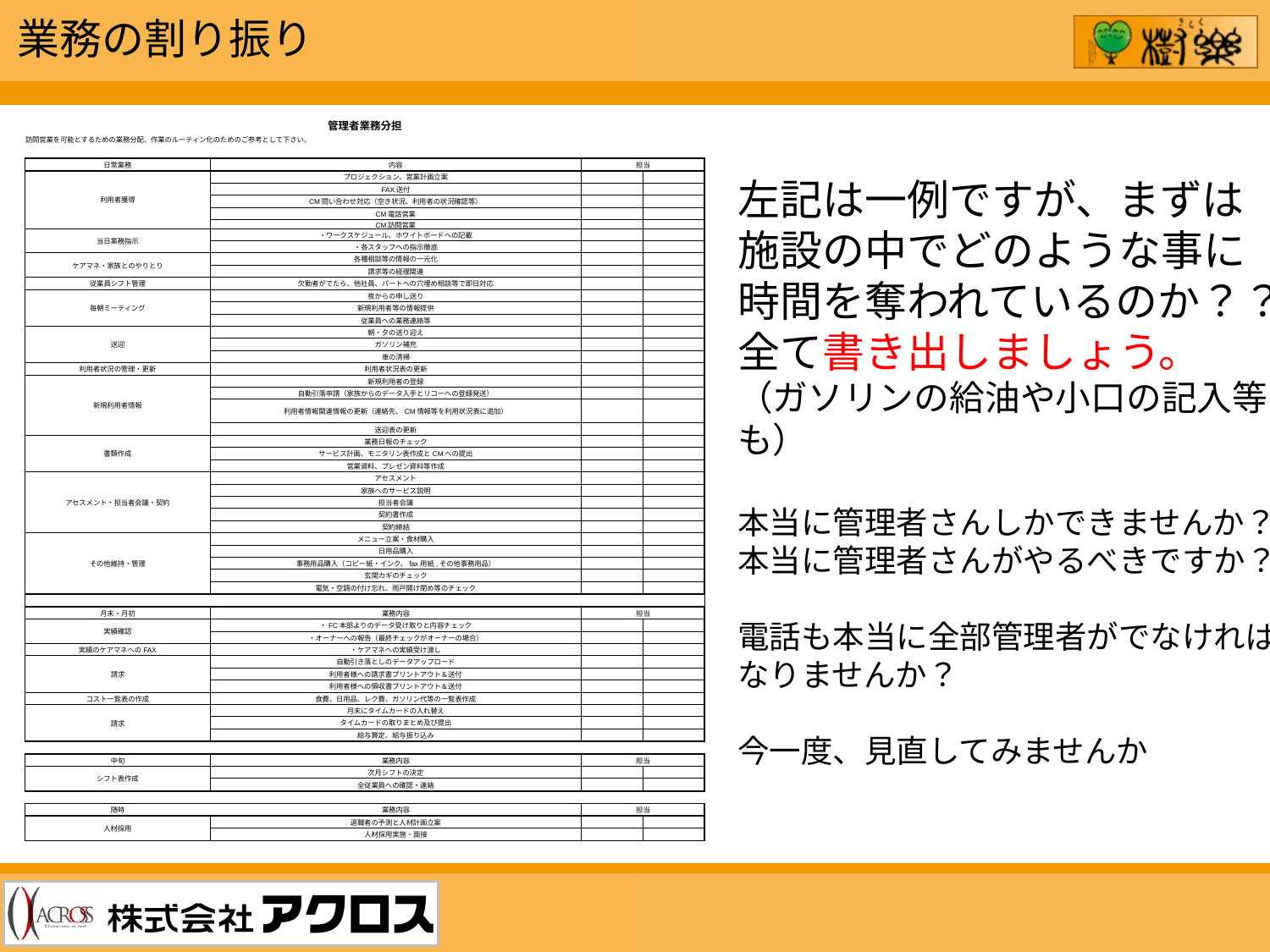

業務の割り振り
| 管理者業務分担 |  |  |  |  |  |  |  |  |  |  |
| --- | --- | --- | --- | --- | --- | --- | --- | --- | --- | --- |
| 訪問営業を可能とするための業務分配、作業のルーティン化のためのご参考として下さい。 |  |  |  |  |  |  |  |  |  |  |
|  |  |  |  |  |  |  |  |  |  |  |
| 日常業務 |  |  | 内容 |  |  |  |  |  | 担当 |  |
| 利用者獲得 |  |  | プロジェクション、営業計画立案 |  |  |  |  |  |  |  |
|  |  |  | FAX送付 |  |  |  |  |  |  |  |
|  |  |  | CM問い合わせ対応（空き状況、利用者の状況確認等） |  |  |  |  |  |  |  |
|  |  |  | CM電話営業 |  |  |  |  |  |  |  |
|  |  |  | CM訪問営業 |  |  |  |  |  |  |  |
| 当日業務指示 |  |  | ・ワークスケジュール、ホワイトボードへの記載 |  |  |  |  |  |  |  |
|  |  |  | ・各スタッフへの指示徹底 |  |  |  |  |  |  |  |
| ケアマネ・家族とのやりとり |  |  | 各種相談等の情報の一元化 |  |  |  |  |  |  |  |
|  |  |  | 請求等の経理関連 |  |  |  |  |  |  |  |
| 従業員シフト管理 |  |  | 欠勤者がでたら、他社員、パートへの穴埋め相談等で即日対応 |  |  |  |  |  |  |  |
| 毎朝ミーティング |  |  | 夜からの申し送り |  |  |  |  |  |  |  |
|  |  |  | 新規利用者等の情報提供 |  |  |  |  |  |  |  |
|  |  |  | 従業員への業務連絡等 |  |  |  |  |  |  |  |
| 送迎 |  |  | 朝・夕の送り迎え |  |  |  |  |  |  |  |
|  |  |  | ガソリン補充 |  |  |  |  |  |  |  |
|  |  |  | 車の清掃 |  |  |  |  |  |  |  |
| 利用者状況の管理・更新 |  |  | 利用者状況表の更新 |  |  |  |  |  |  |  |
| 新規利用者情報 |  |  | 新規利用者の登録 |  |  |  |  |  |  |  |
|  |  |  | 自動引落申請（家族からのデータ入手とリコーへの登録発送） |  |  |  |  |  |  |  |
|  |  |  | 利用者情報関連情報の更新（連絡先、CM情報等を利用状況表に追加） |  |  |  |  |  |  |  |
|  |  |  | 送迎表の更新 |  |  |  |  |  |  |  |
| 書類作成 |  |  | 業務日報のチェック |  |  |  |  |  |  |  |
|  |  |  | サービス計画、モニタリン表作成とCMへの提出 |  |  |  |  |  |  |  |
|  |  |  | 営業資料、プレゼン資料等作成 |  |  |  |  |  |  |  |
| アセスメント・担当者会議・契約 |  |  | アセスメント |  |  |  |  |  |  |  |
|  |  |  | 家族へのサービス説明 |  |  |  |  |  |  |  |
|  |  |  | 担当者会議 |  |  |  |  |  |  |  |
|  |  |  | 契約書作成 |  |  |  |  |  |  |  |
|  |  |  | 契約締結 |  |  |  |  |  |  |  |
| その他維持・管理 |  |  | メニュー立案・食材購入 |  |  |  |  |  |  |  |
|  |  |  | 日用品購入 |  |  |  |  |  |  |  |
|  |  |  | 事務用品購入（コピー紙・インク、fax用紙,その他事務用品） |  |  |  |  |  |  |  |
|  |  |  | 玄関カギのチェック |  |  |  |  |  |  |  |
|  |  |  | 電気・空調の付け忘れ、雨戸開け閉め等のチェック |  |  |  |  |  |  |  |
|  |  |  |  |  |  |  |  |  |  |  |
| 月末・月初 |  |  | 業務内容 |  |  |  |  |  | 担当 |  |
| 実績確認 |  |  | ・FC本部よりのデータ受け取りと内容チェック |  |  |  |  |  |  |  |
|  |  |  | ・オーナーへの報告（最終チェックがオーナーの場合） |  |  |  |  |  |  |  |
| 実績のケアマネへのFAX |  |  | ・ケアマネへの実績受け渡し |  |  |  |  |  |  |  |
| 請求 |  |  | 自動引き落としのデータアップロード |  |  |  |  |  |  |  |
|  |  |  | 利用者様への請求書プリントアウト＆送付 |  |  |  |  |  |  |  |
|  |  |  | 利用者様への領収書プリントアウト＆送付 |  |  |  |  |  |  |  |
| コスト一覧表の作成 |  |  | 食費、日用品、レク費、ガソリン代等の一覧表作成 |  |  |  |  |  |  |  |
| 請求 |  |  | 月末にタイムカードの入れ替え |  |  |  |  |  |  |  |
|  |  |  | タイムカードの取りまとめ及び提出 |  |  |  |  |  |  |  |
|  |  |  | 給与算定、給与振り込み |  |  |  |  |  |  |  |
|  |  |  |  |  |  |  |  |  |  |  |
| 中旬 |  |  | 業務内容 |  |  |  |  |  | 担当 |  |
| シフト表作成 |  |  | 次月シフトの決定 |  |  |  |  |  |  |  |
|  |  |  | 全従業員への確認・連絡 |  |  |  |  |  |  |  |
|  |  |  |  |  |  |  |  |  |  |  |
| 随時 |  |  | 業務内容 |  |  |  |  |  | 担当 |  |
| 人材採用 |  |  | 退職者の予測と人材計画立案 |  |  |  |  |  |  |  |
|  |  |  | 人材採用実施、面接 |  |  |  |  |  |  |  |
左記は一例ですが、まずは
施設の中でどのような事に
時間を奪われているのか？？
全て書き出しましょう。
（ガソリンの給油や小口の記入等も）

本当に管理者さんしかできませんか？
本当に管理者さんがやるべきですか？

電話も本当に全部管理者がでなければ
なりませんか？

今一度、見直してみませんか